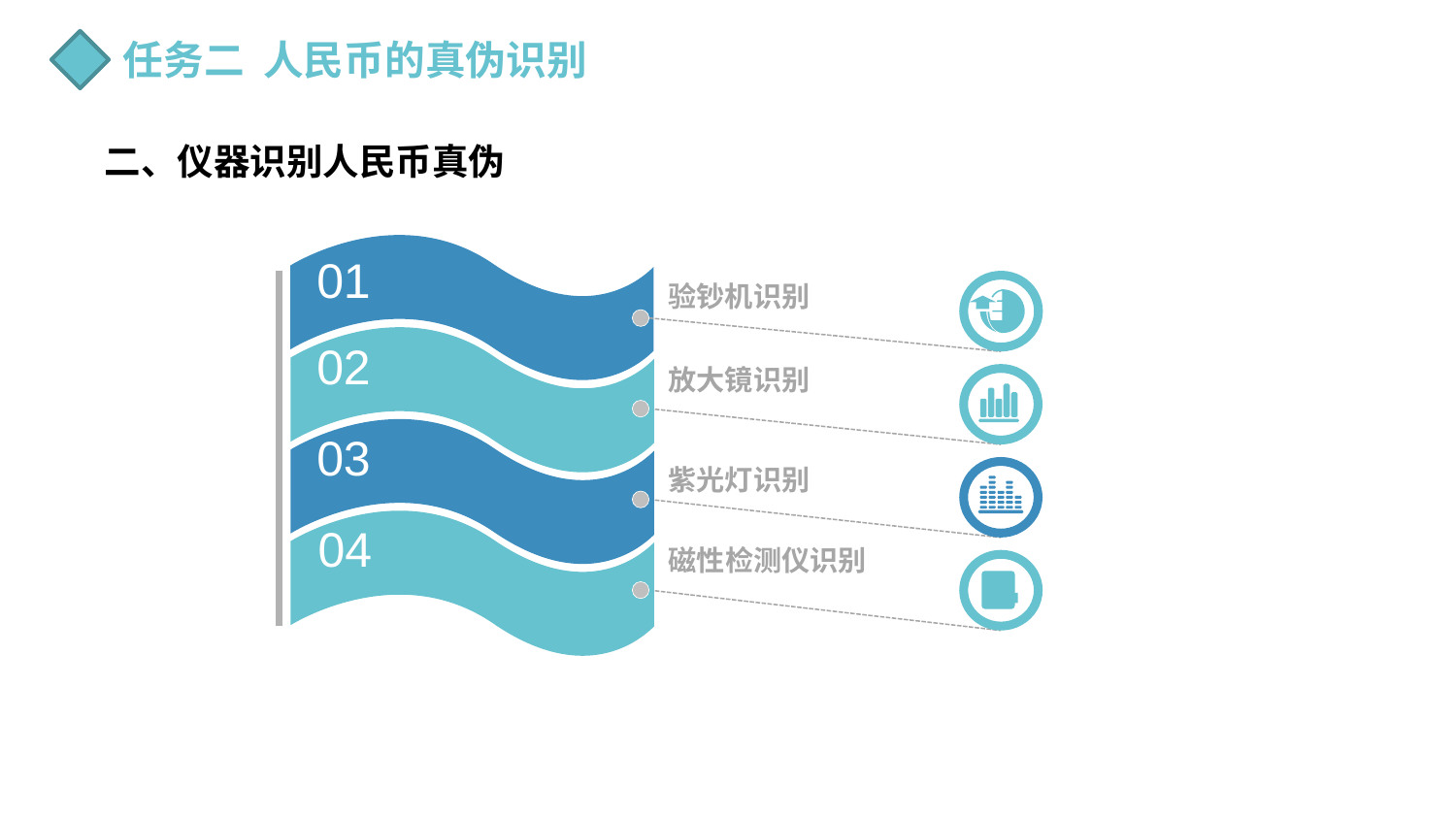

任务二  人民币的真伪识别

二、仪器识别人民币真伪

01

02

03

04

验钞机识别

放大镜识别

紫光灯识别

磁性检测仪识别
20